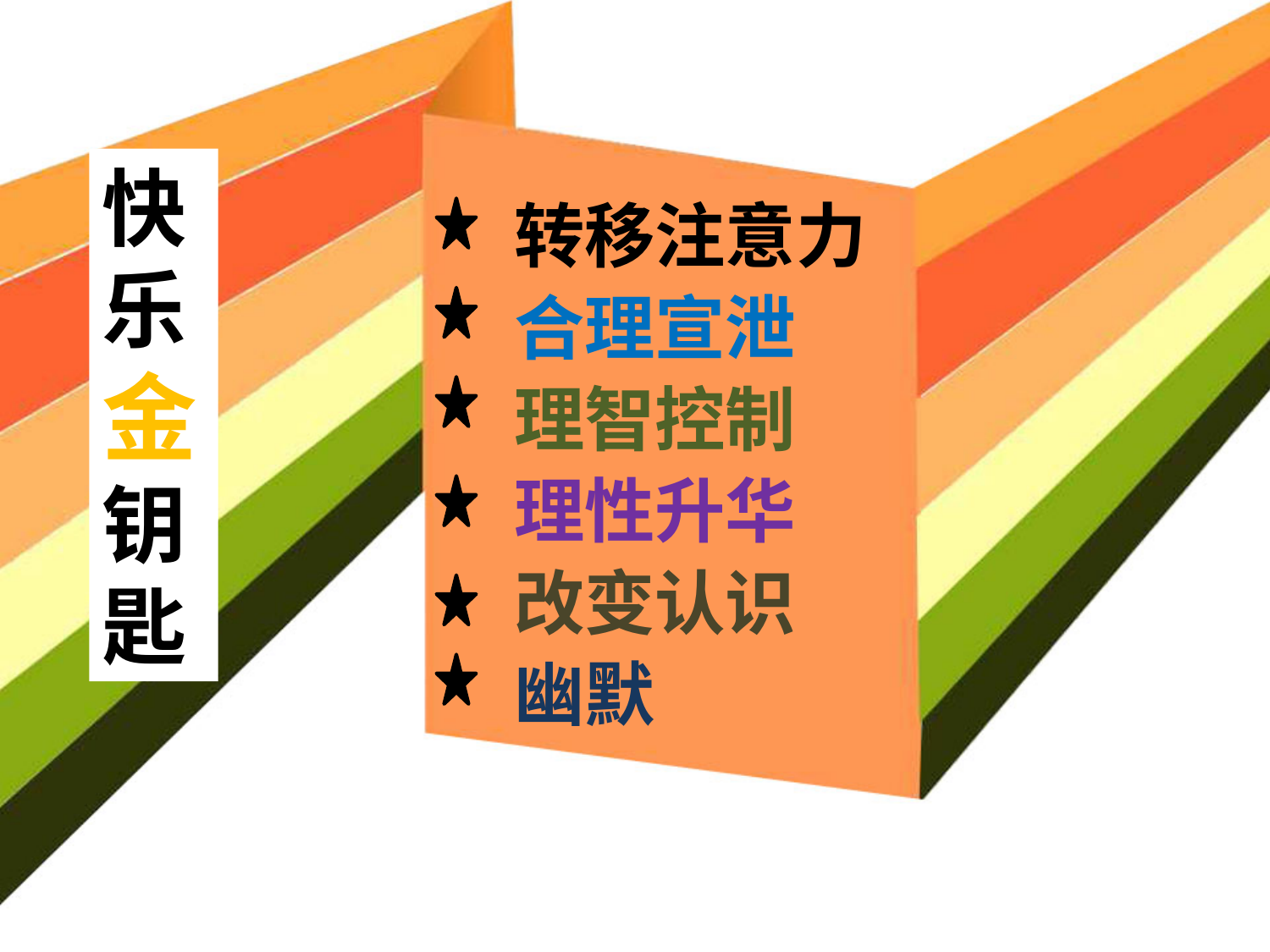

快乐金钥匙
   转移注意力
   合理宣泄
   理智控制
   理性升华
   改变认识
   幽默